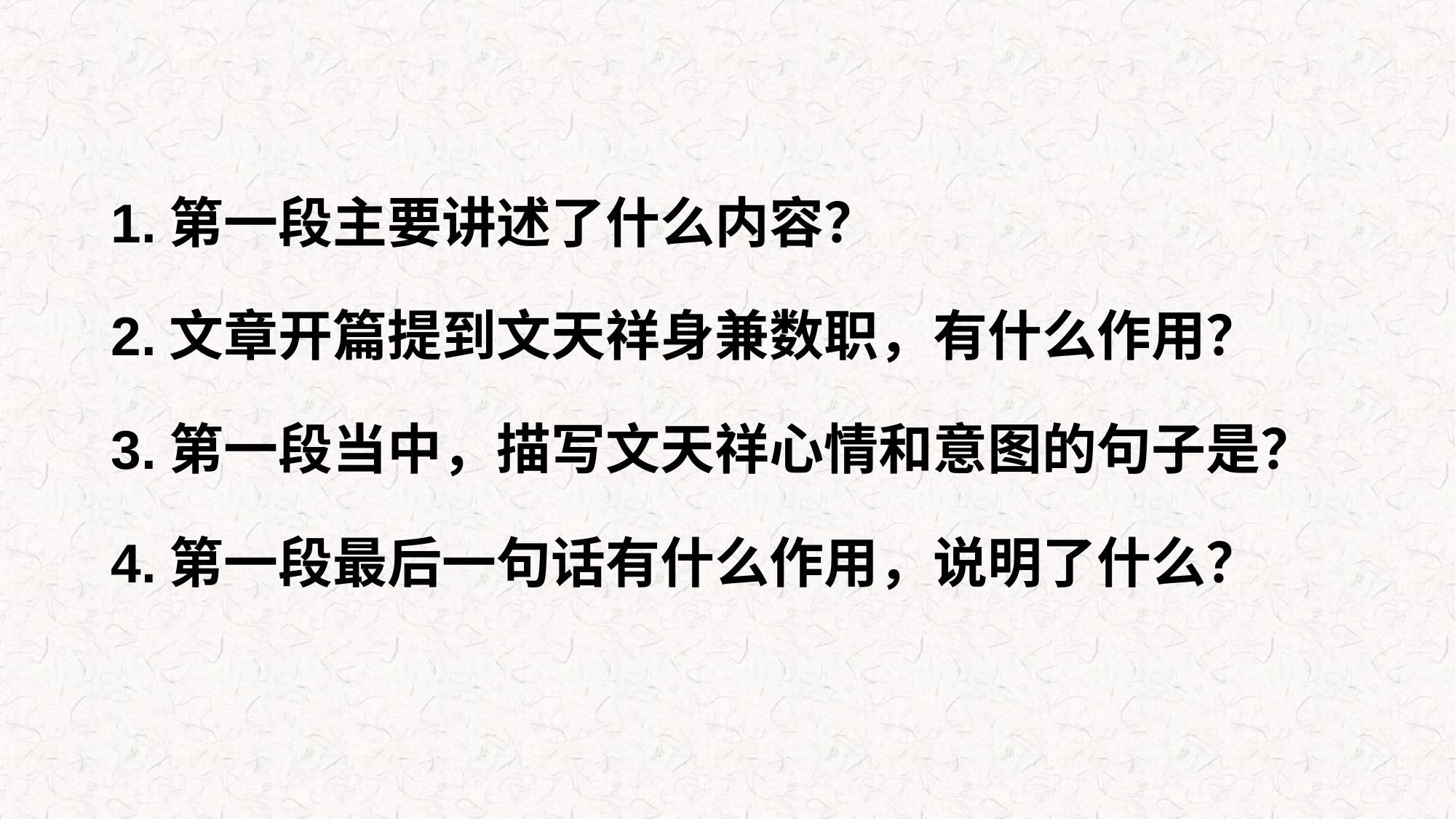

1.第一段主要讲述了什么内容？
2.文章开篇提到文天祥身兼数职，有什么作用？
3.第一段当中，描写文天祥心情和意图的句子是？
4.第一段最后一句话有什么作用，说明了什么？